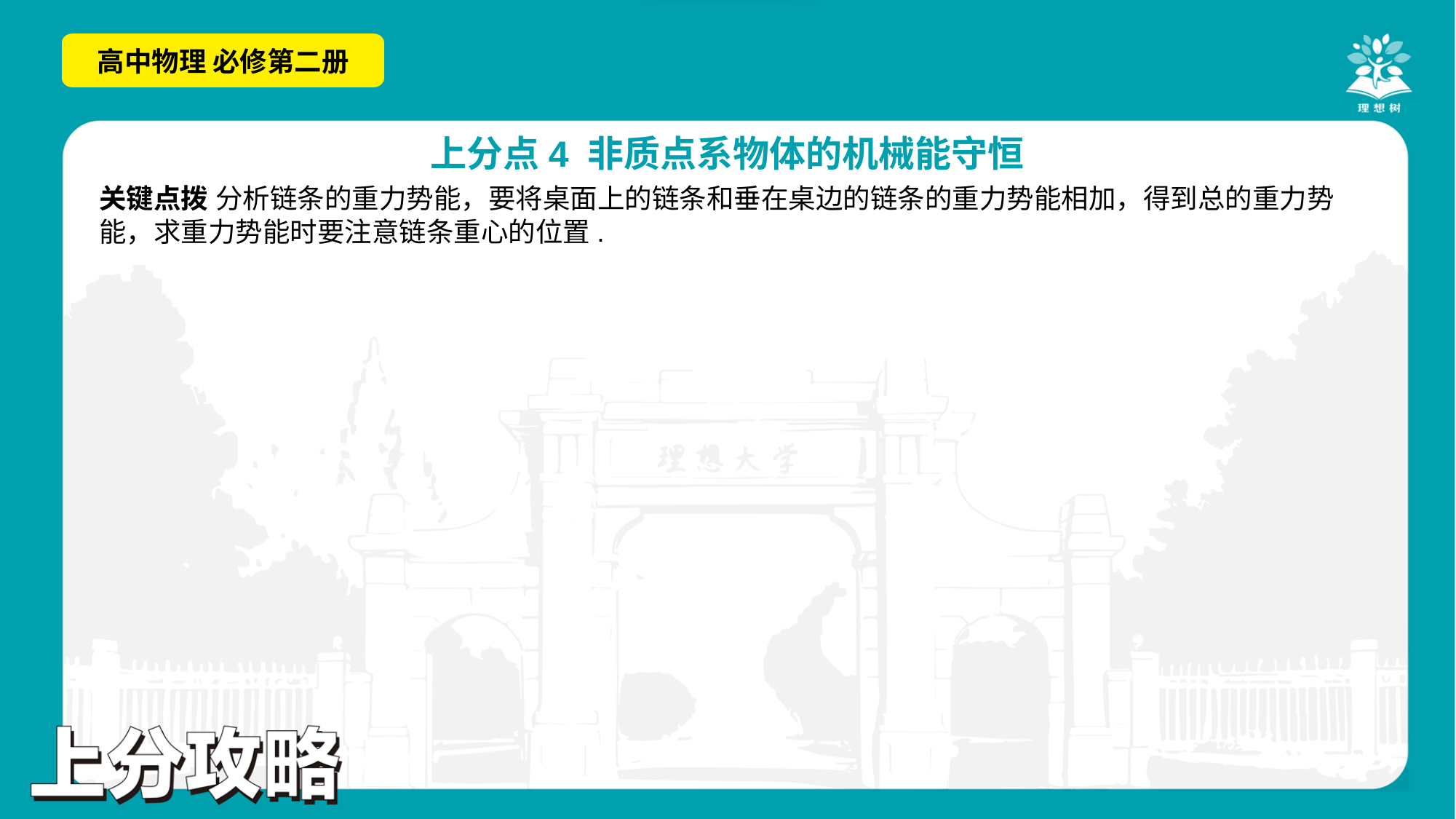

关键点拨 分析链条的重力势能，要将桌面上的链条和垂在桌边的链条的重力势能相加，得到总的重力势
能，求重力势能时要注意链条重心的位置.